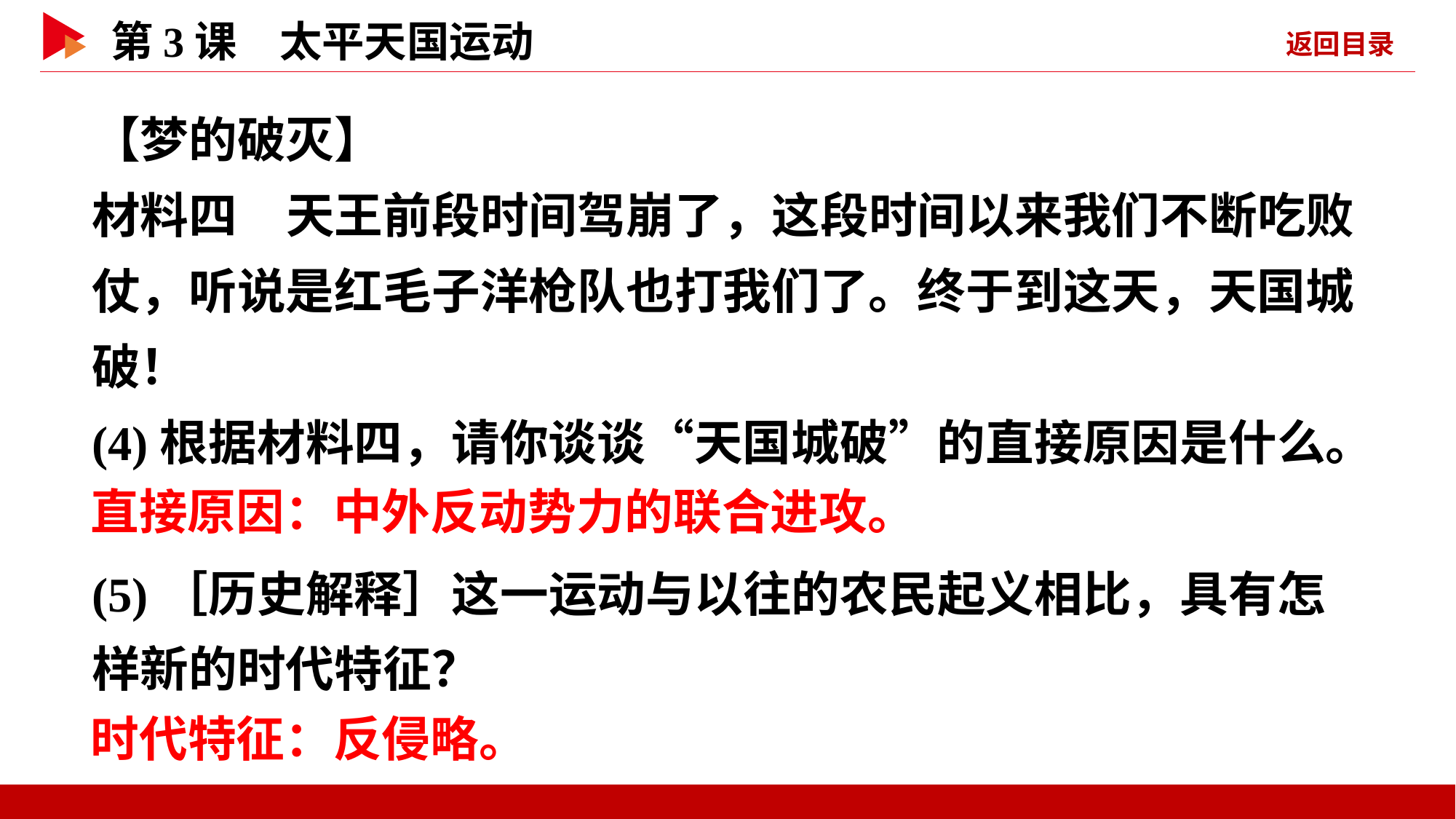

【梦的破灭】
材料四　天王前段时间驾崩了，这段时间以来我们不断吃败仗，听说是红毛子洋枪队也打我们了。终于到这天，天国城破！
(4)根据材料四，请你谈谈“天国城破”的直接原因是什么。

(5)［历史解释］这一运动与以往的农民起义相比，具有怎样新的时代特征？

直接原因：中外反动势力的联合进攻。
时代特征：反侵略。